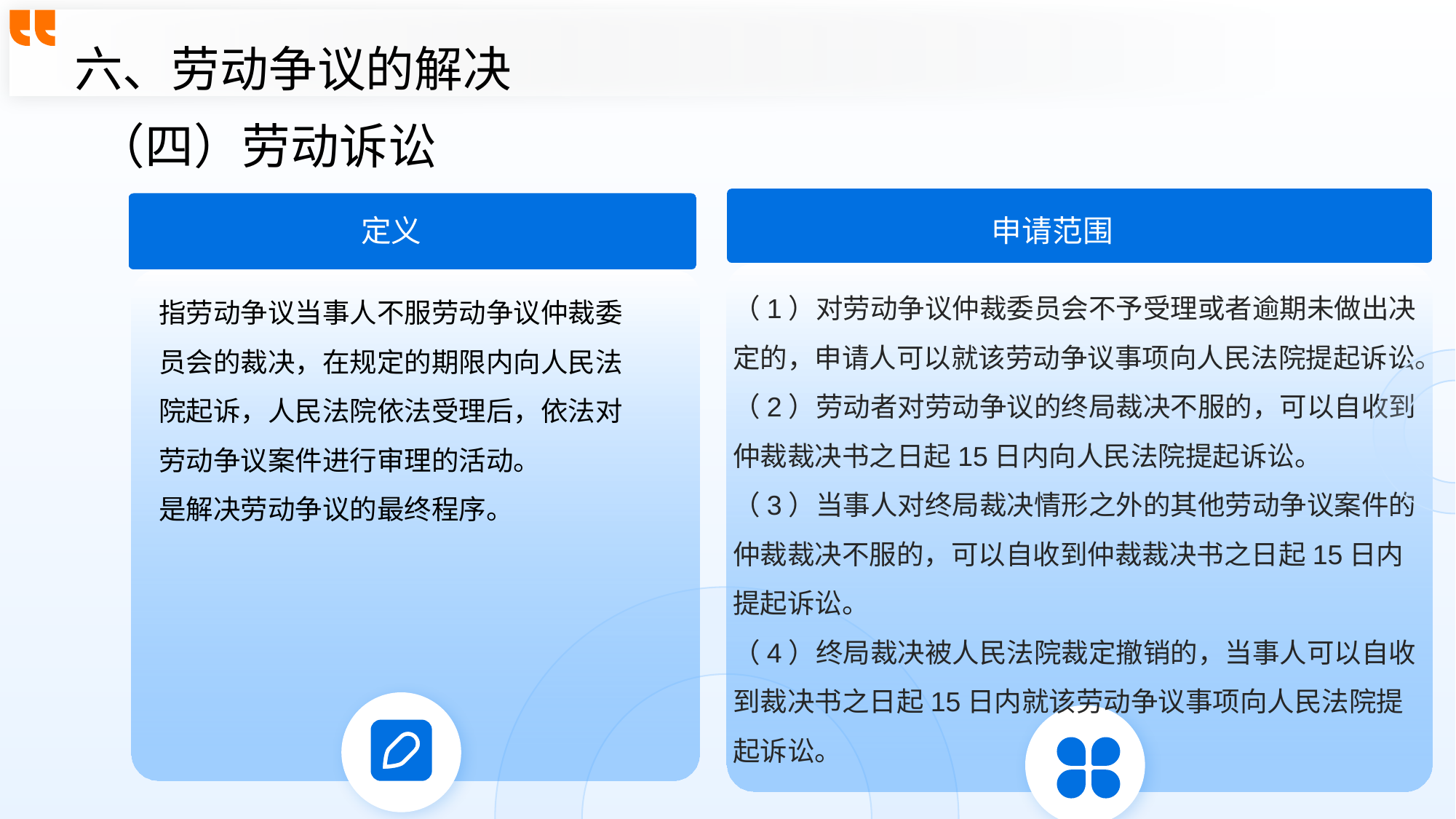

六、劳动争议的解决
（四）劳动诉讼
定义
申请范围

（1）对劳动争议仲裁委员会不予受理或者逾期未做出决定的，申请人可以就该劳动争议事项向人民法院提起诉讼。
（2）劳动者对劳动争议的终局裁决不服的，可以自收到仲裁裁决书之日起15日内向人民法院提起诉讼。
（3）当事人对终局裁决情形之外的其他劳动争议案件的仲裁裁决不服的，可以自收到仲裁裁决书之日起15日内提起诉讼。
（4）终局裁决被人民法院裁定撤销的，当事人可以自收到裁决书之日起15日内就该劳动争议事项向人民法院提起诉讼。

指劳动争议当事人不服‌劳动争议仲裁委员会的裁决，在规定的期限内向‌人民法院起诉，人民法院依法受理后，依法对劳动争议案件进行审理的活动。
是解决劳动争议的最终程序。